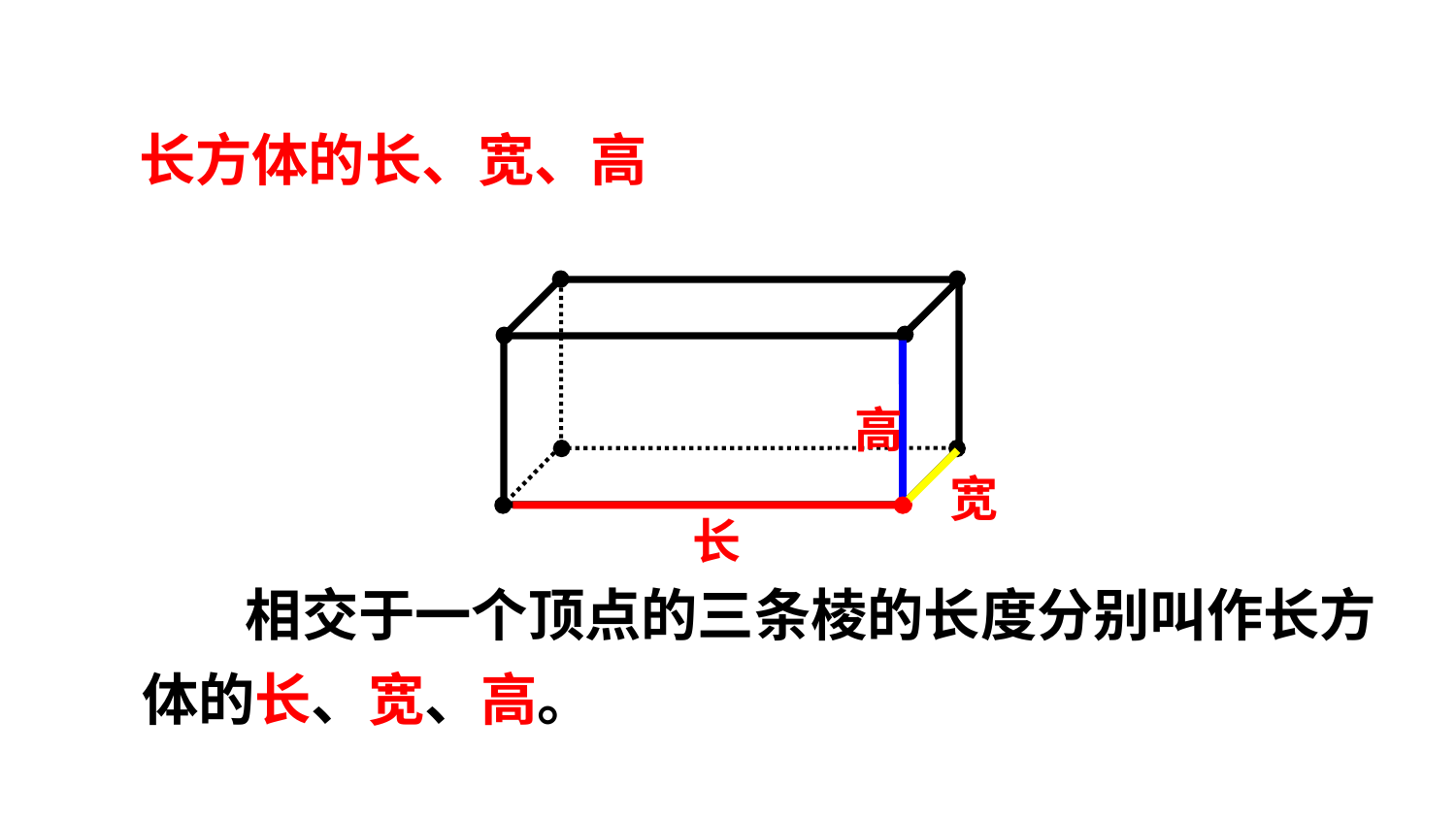

长方体的长、宽、高

高

宽

长

       相交于一个顶点的三条棱的长度分别叫作长方
体的长、宽、高。